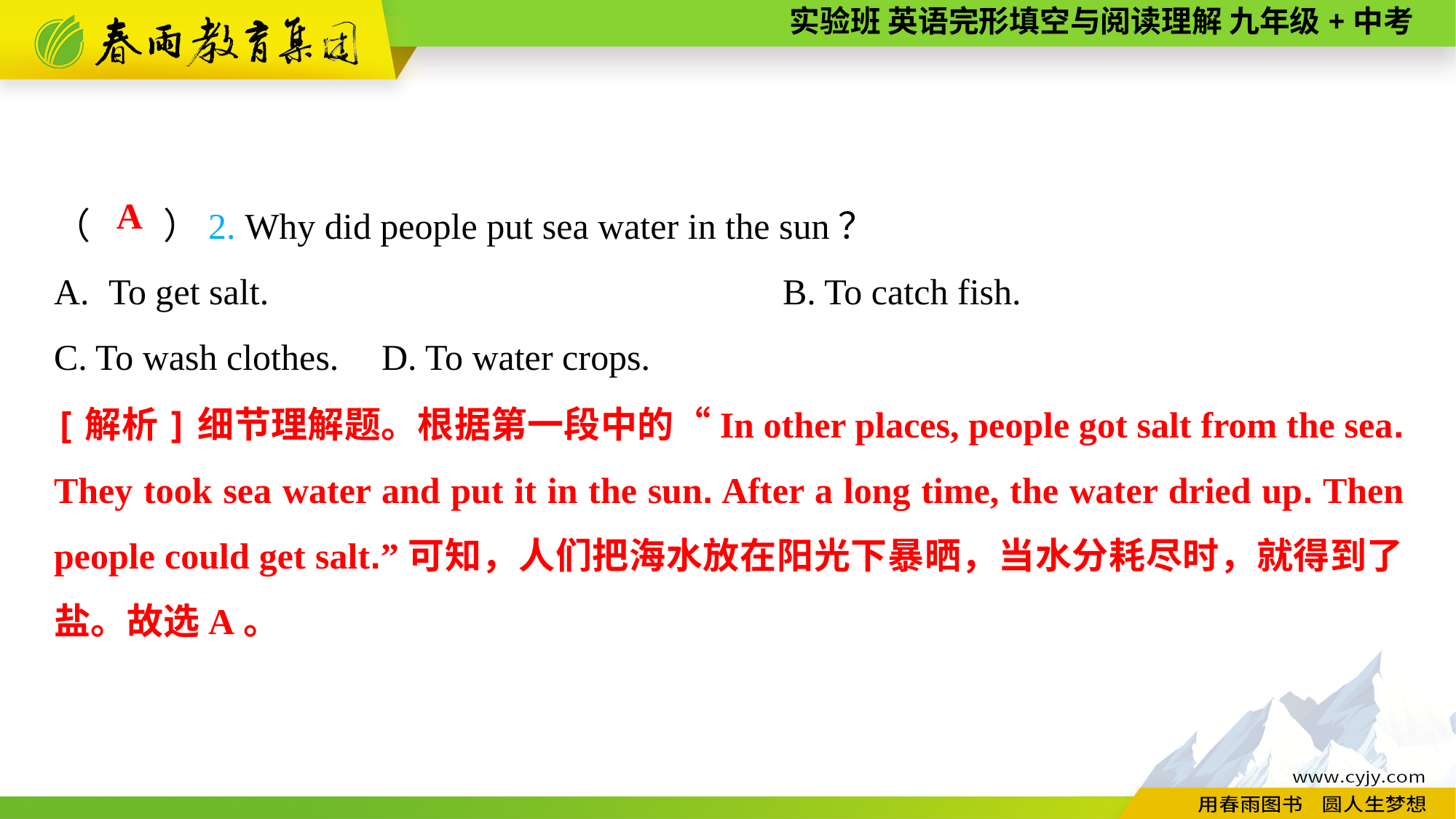

（　　）2. Why did people put sea water in the sun？
To get salt.	B. To catch fish.
C. To wash clothes.	D. To water crops.
A
[解析]细节理解题。根据第一段中的“In other places, people got salt from the sea. They took sea water and put it in the sun. After a long time, the water dried up. Then people could get salt.”可知，人们把海水放在阳光下暴晒，当水分耗尽时，就得到了盐。故选A。